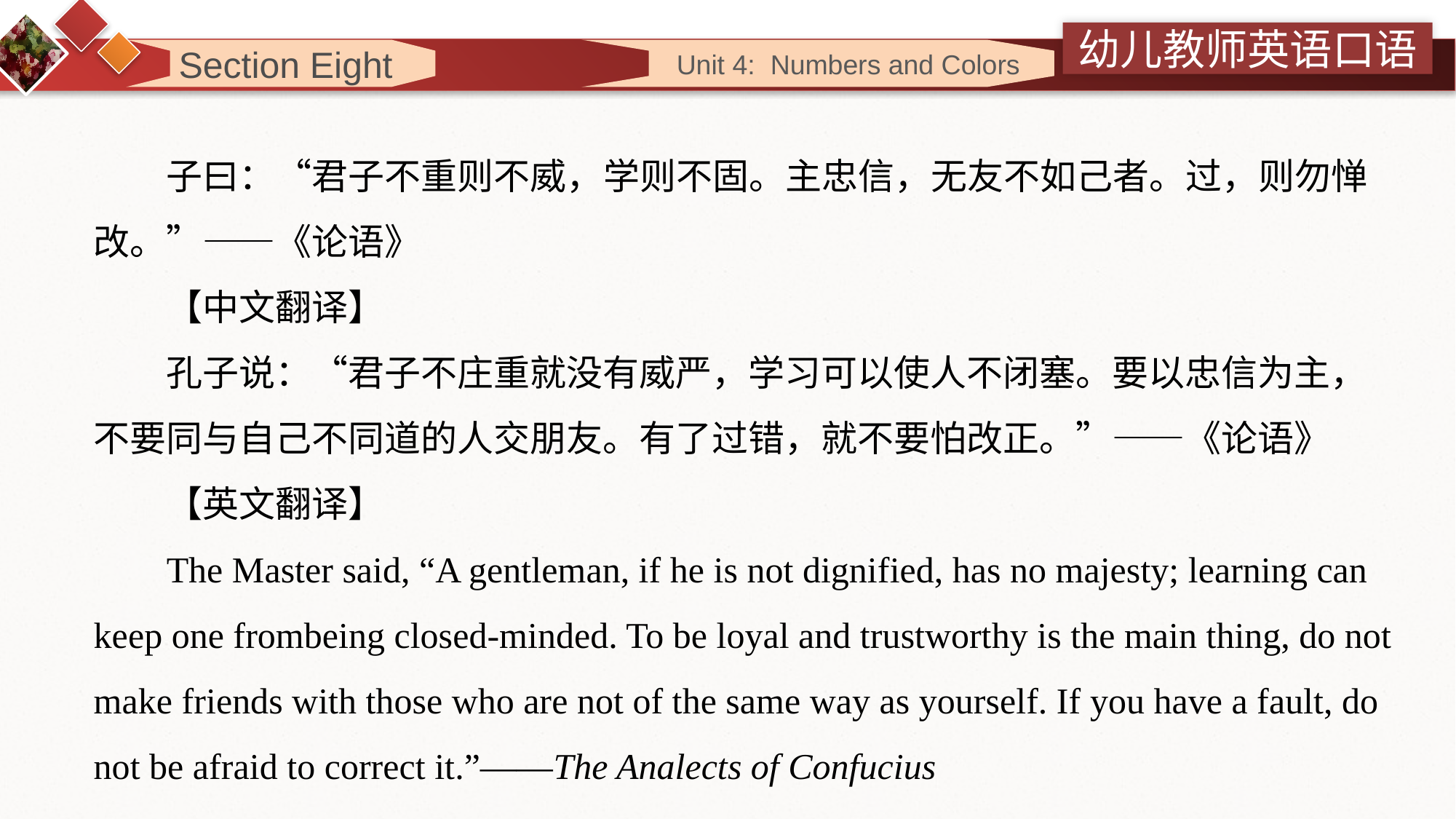

Section Eight
        Unit 4:  Numbers and Colors
子曰：“君子不重则不威，学则不固。主忠信，无友不如己者。过，则勿惮改。”——《论语》
【中文翻译】
孔子说：“君子不庄重就没有威严，学习可以使人不闭塞。要以忠信为主，不要同与自己不同道的人交朋友。有了过错，就不要怕改正。”——《论语》
【英文翻译】
The Master said, “A gentleman, if he is not dignified, has no majesty; learning can keep one frombeing closed-minded. To be loyal and trustworthy is the main thing, do not make friends with those who are not of the same way as yourself. If you have a fault, do not be afraid to correct it.”——The Analects of Confucius